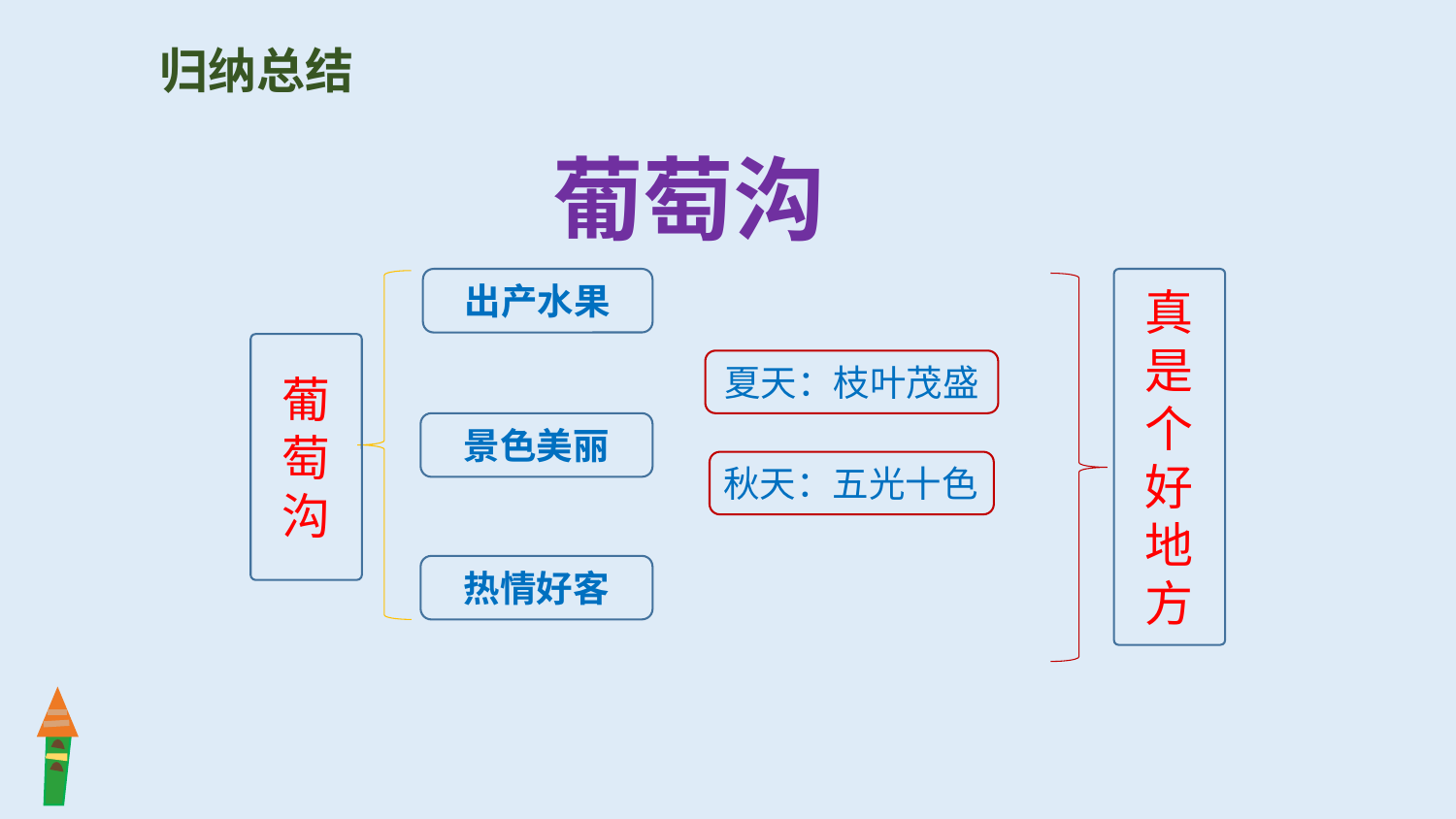

葡萄沟
归纳总结
出产水果
真是个好地方

葡萄沟
夏天：枝叶茂盛
景色美丽
秋天：五光十色
热情好客